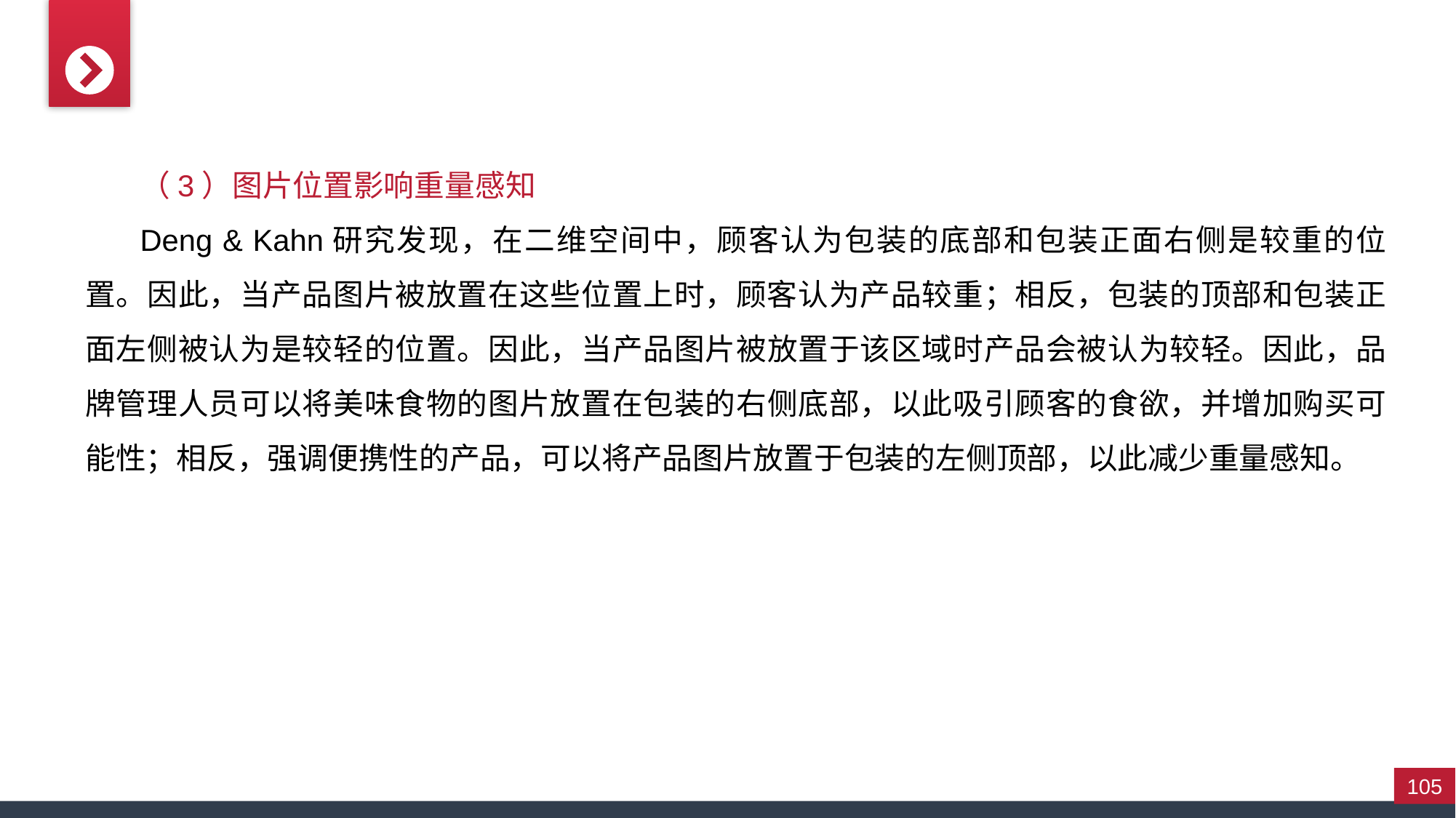

（3）图片位置影响重量感知
Deng & Kahn研究发现，在二维空间中，顾客认为包装的底部和包装正面右侧是较重的位置。因此，当产品图片被放置在这些位置上时，顾客认为产品较重；相反，包装的顶部和包装正面左侧被认为是较轻的位置。因此，当产品图片被放置于该区域时产品会被认为较轻。因此，品牌管理人员可以将美味食物的图片放置在包装的右侧底部，以此吸引顾客的食欲，并增加购买可能性；相反，强调便携性的产品，可以将产品图片放置于包装的左侧顶部，以此减少重量感知。